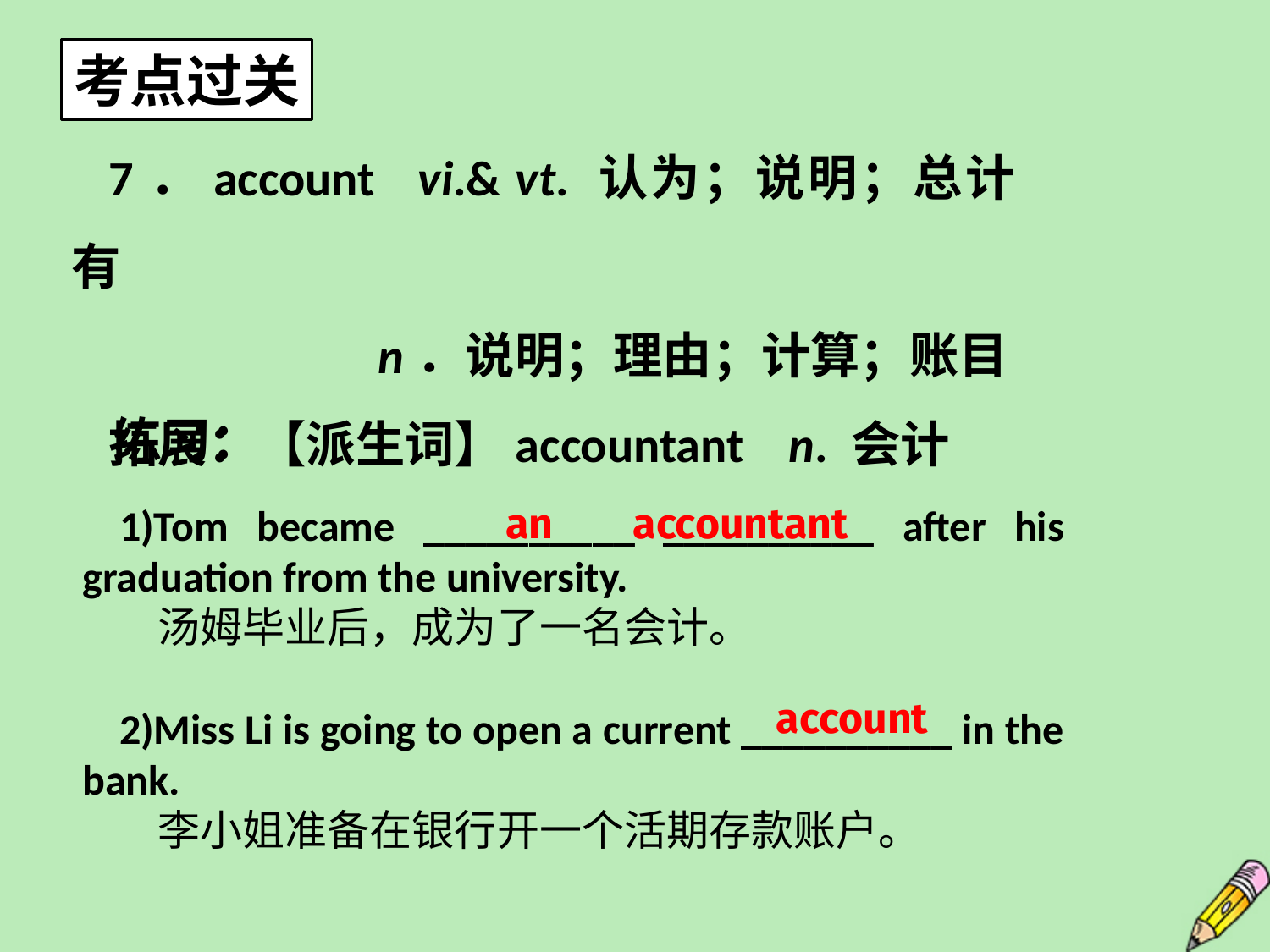

考点过关
7．account   vi.& vt. 认为；说明；总计有
                        n．说明；理由；计算；账目
拓展：【派生词】accountant    n. 会计
练习：
an        accountant
1)Tom became __________ __________ after his graduation from the university.
   汤姆毕业后，成为了一名会计。

2)Miss Li is going to open a current __________ in the bank.
   李小姐准备在银行开一个活期存款账户。
account
10